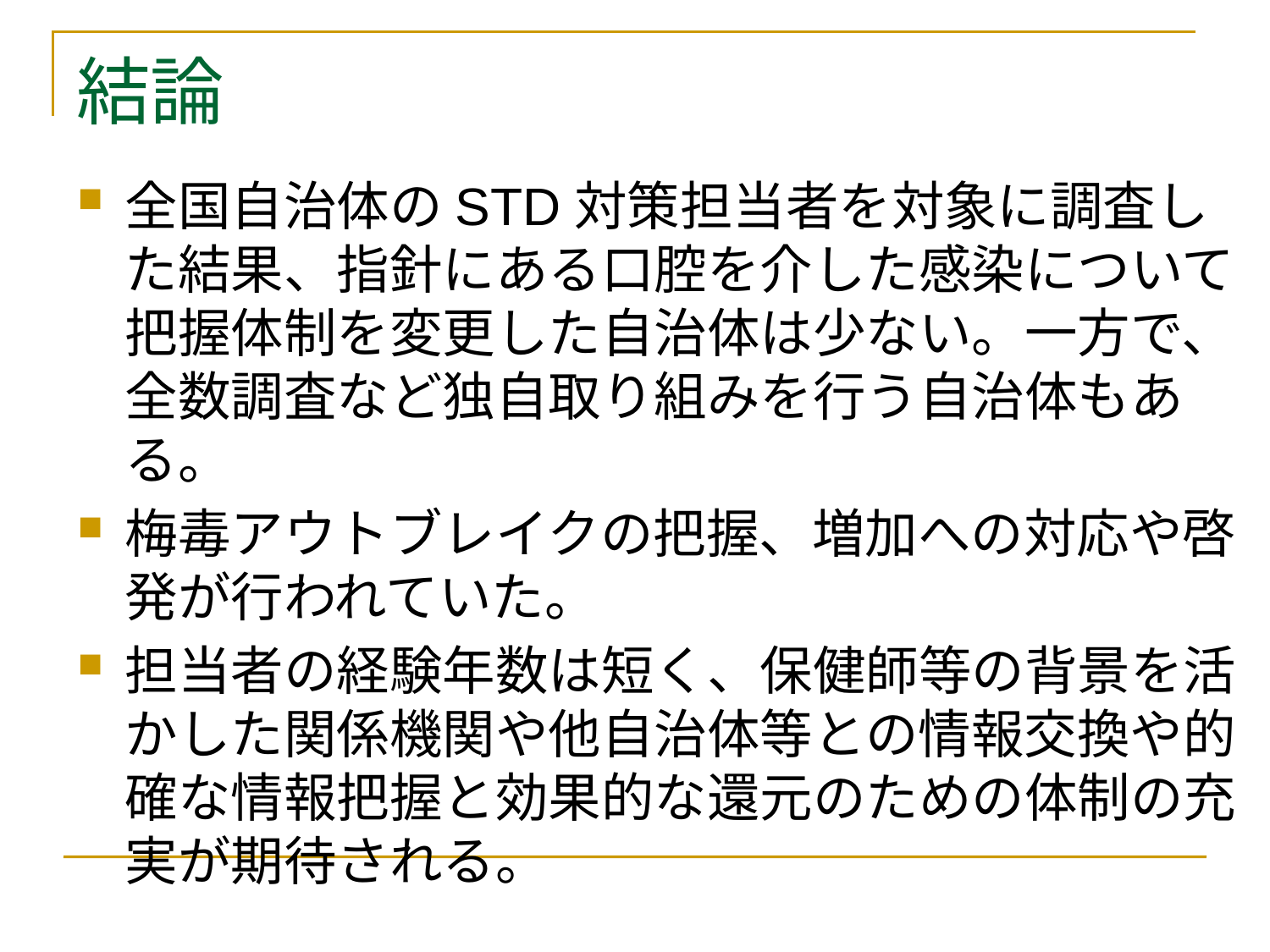

# 結論
全国自治体のSTD対策担当者を対象に調査した結果、指針にある口腔を介した感染について把握体制を変更した自治体は少ない。一方で、全数調査など独自取り組みを行う自治体もある。
梅毒アウトブレイクの把握、増加への対応や啓発が行われていた。
担当者の経験年数は短く、保健師等の背景を活かした関係機関や他自治体等との情報交換や的確な情報把握と効果的な還元のための体制の充実が期待される。